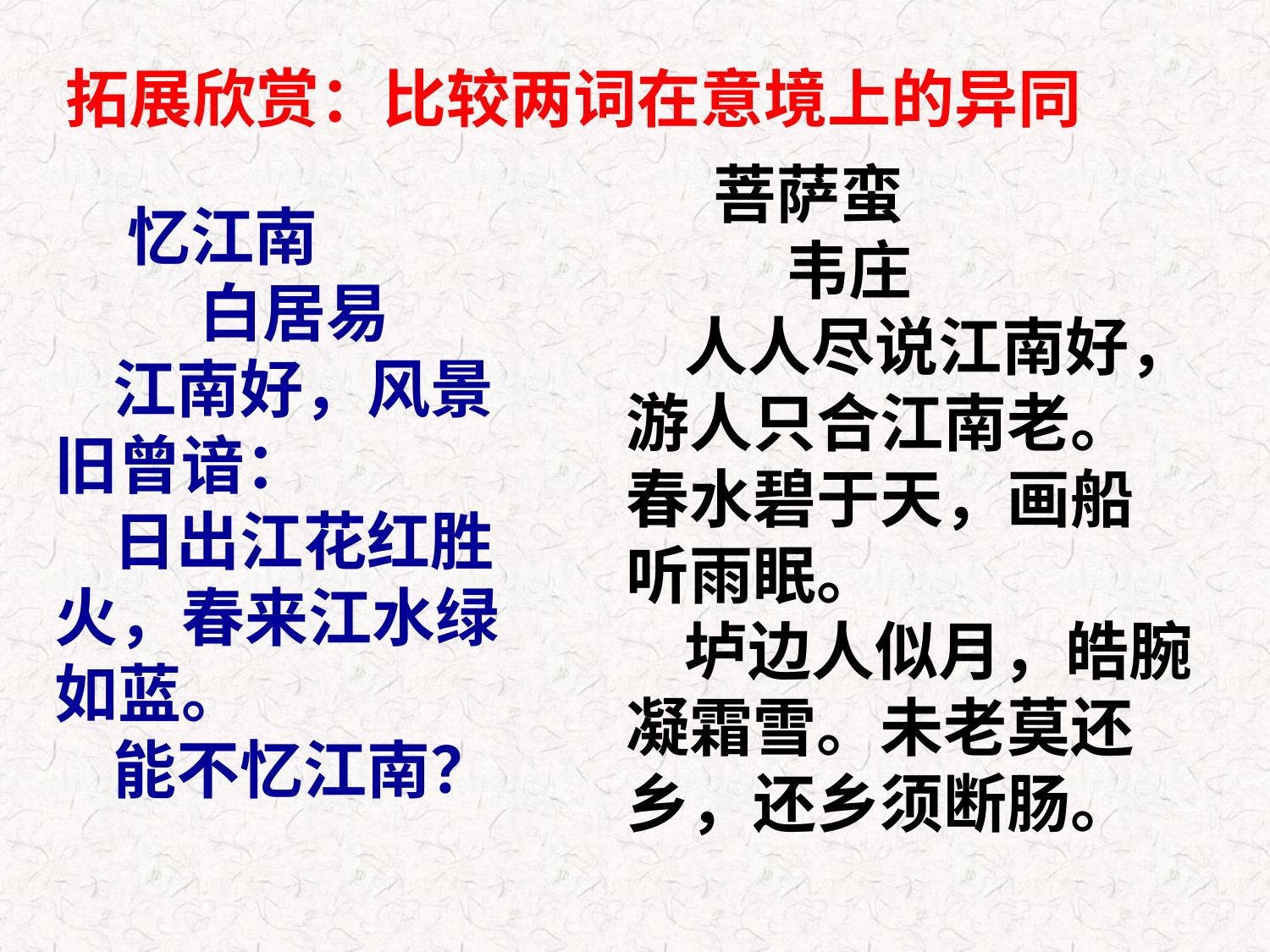

拓展欣赏：比较两词在意境上的异同

     菩萨蛮
          韦庄
   人人尽说江南好，游人只合江南老。春水碧于天，画船听雨眠。
   垆边人似月，皓腕凝霜雪。未老莫还乡，还乡须断肠。
    忆江南
         白居易
   江南好，风景旧曾谙：
   日出江花红胜火，春来江水绿如蓝。
   能不忆江南？